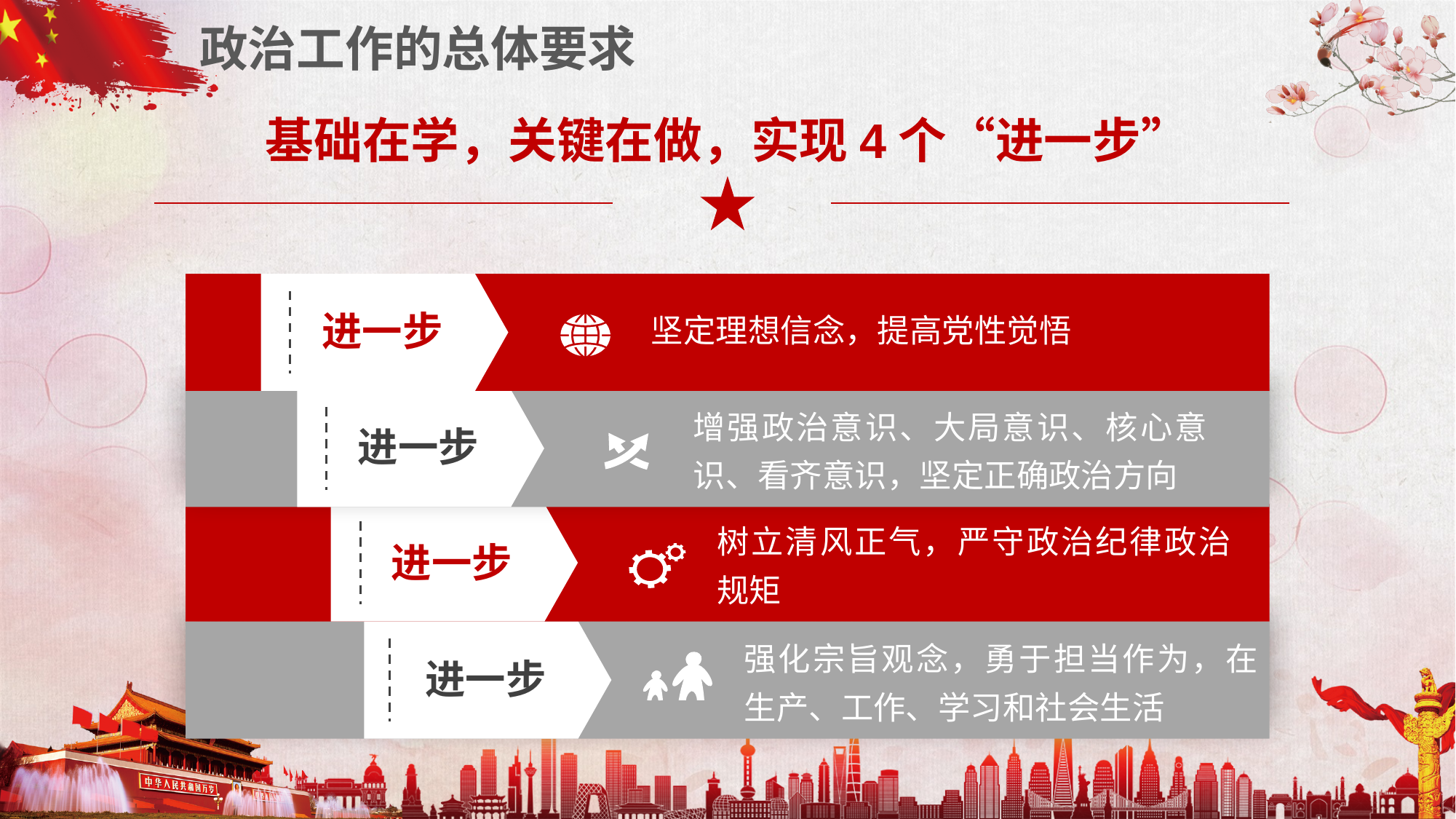

政治工作的总体要求
基础在学，关键在做，实现4个“进一步”

坚定理想信念，提高党性觉悟
进一步

增强政治意识、大局意识、核心意识、看齐意识，坚定正确政治方向
进一步

树立清风正气，严守政治纪律政治规矩
进一步

强化宗旨观念，勇于担当作为，在生产、工作、学习和社会生活
进一步